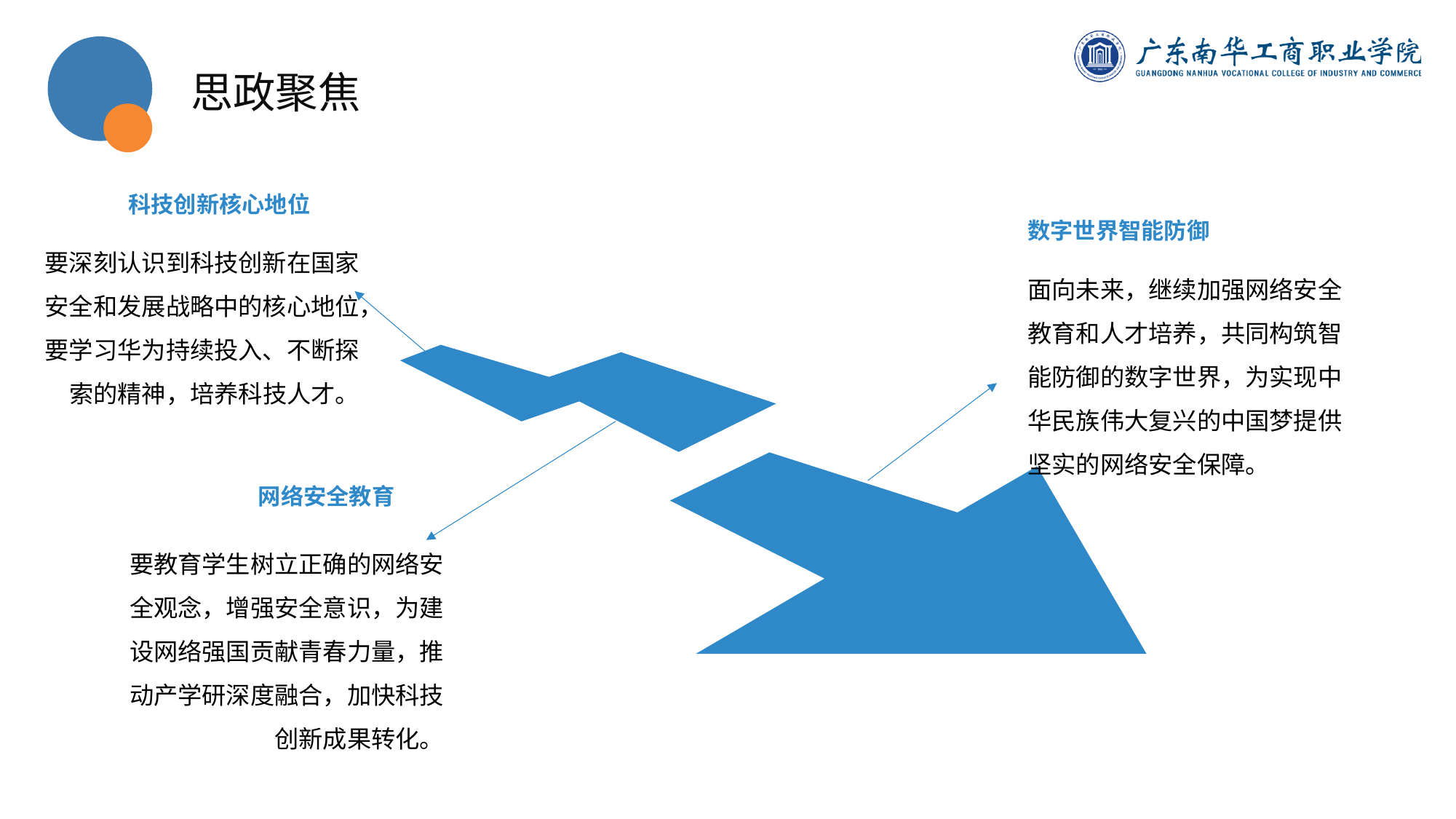

思政聚焦

科技创新核心地位
数字世界智能防御
要深刻认识到科技创新在国家安全和发展战略中的核心地位，要学习华为持续投入、不断探索的精神，培养科技人才。
面向未来，继续加强网络安全教育和人才培养，共同构筑智能防御的数字世界，为实现中华民族伟大复兴的中国梦提供坚实的网络安全保障。

网络安全教育
要教育学生树立正确的网络安全观念，增强安全意识，为建设网络强国贡献青春力量，推动产学研深度融合，加快科技创新成果转化。